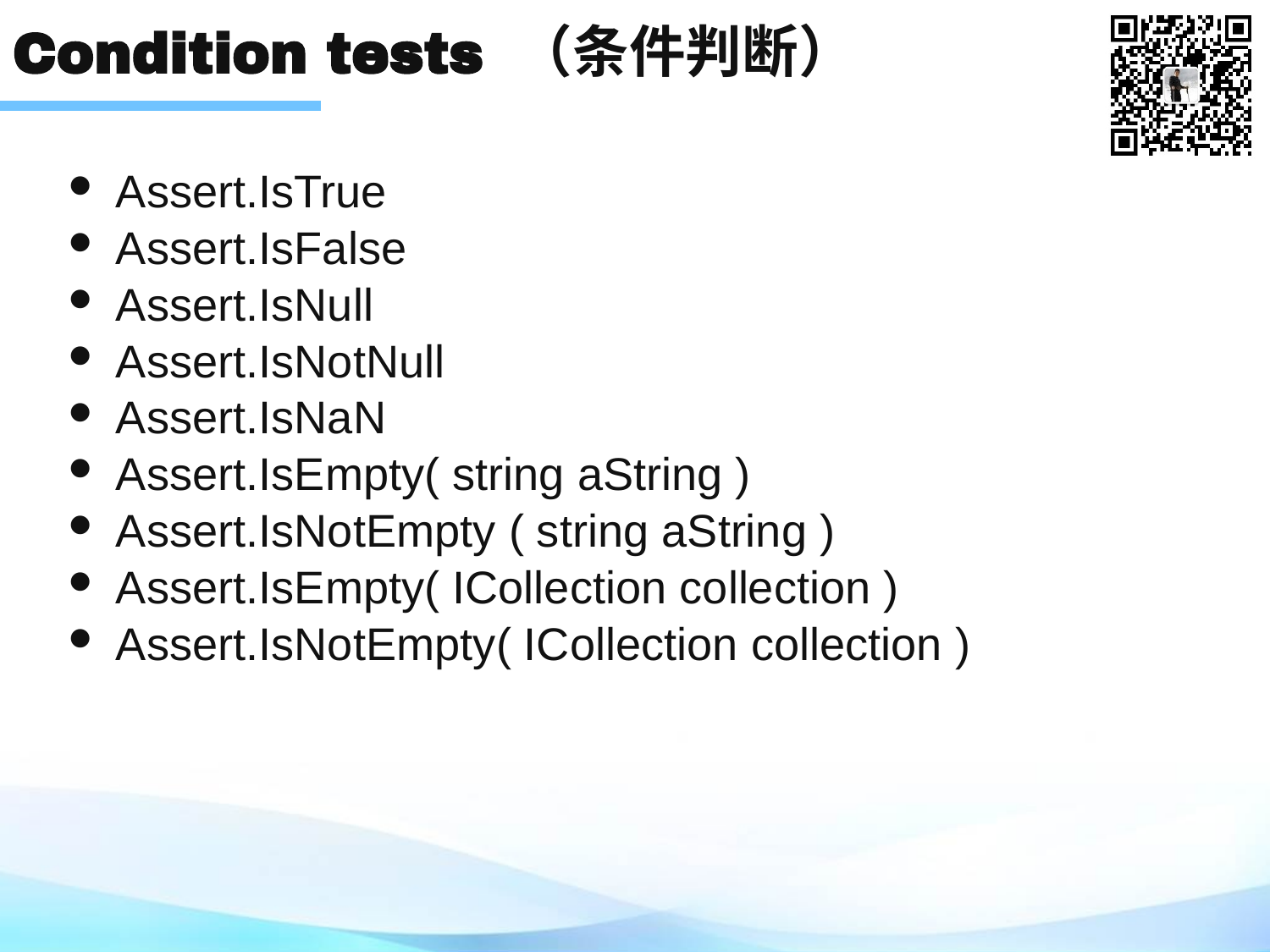

# Condition tests （条件判断）
Assert.IsTrue
Assert.IsFalse
Assert.IsNull
Assert.IsNotNull
Assert.IsNaN
Assert.IsEmpty( string aString )
Assert.IsNotEmpty ( string aString )
Assert.IsEmpty( ICollection collection )
Assert.IsNotEmpty( ICollection collection )